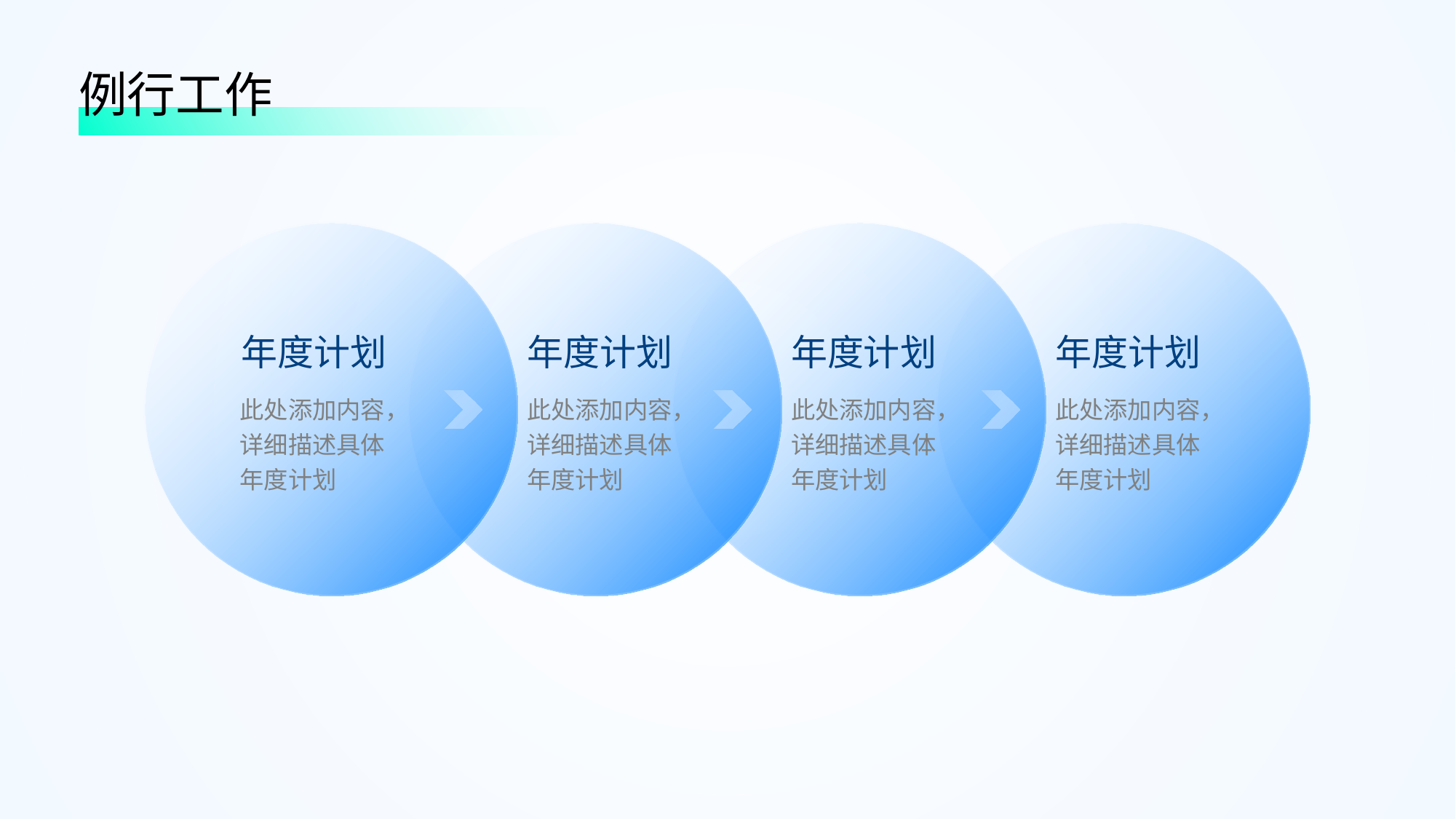

例行工作

年度计划
此处添加内容，详细描述具体年度计划

年度计划
此处添加内容，详细描述具体年度计划

年度计划
此处添加内容，详细描述具体年度计划

年度计划
此处添加内容，详细描述具体年度计划